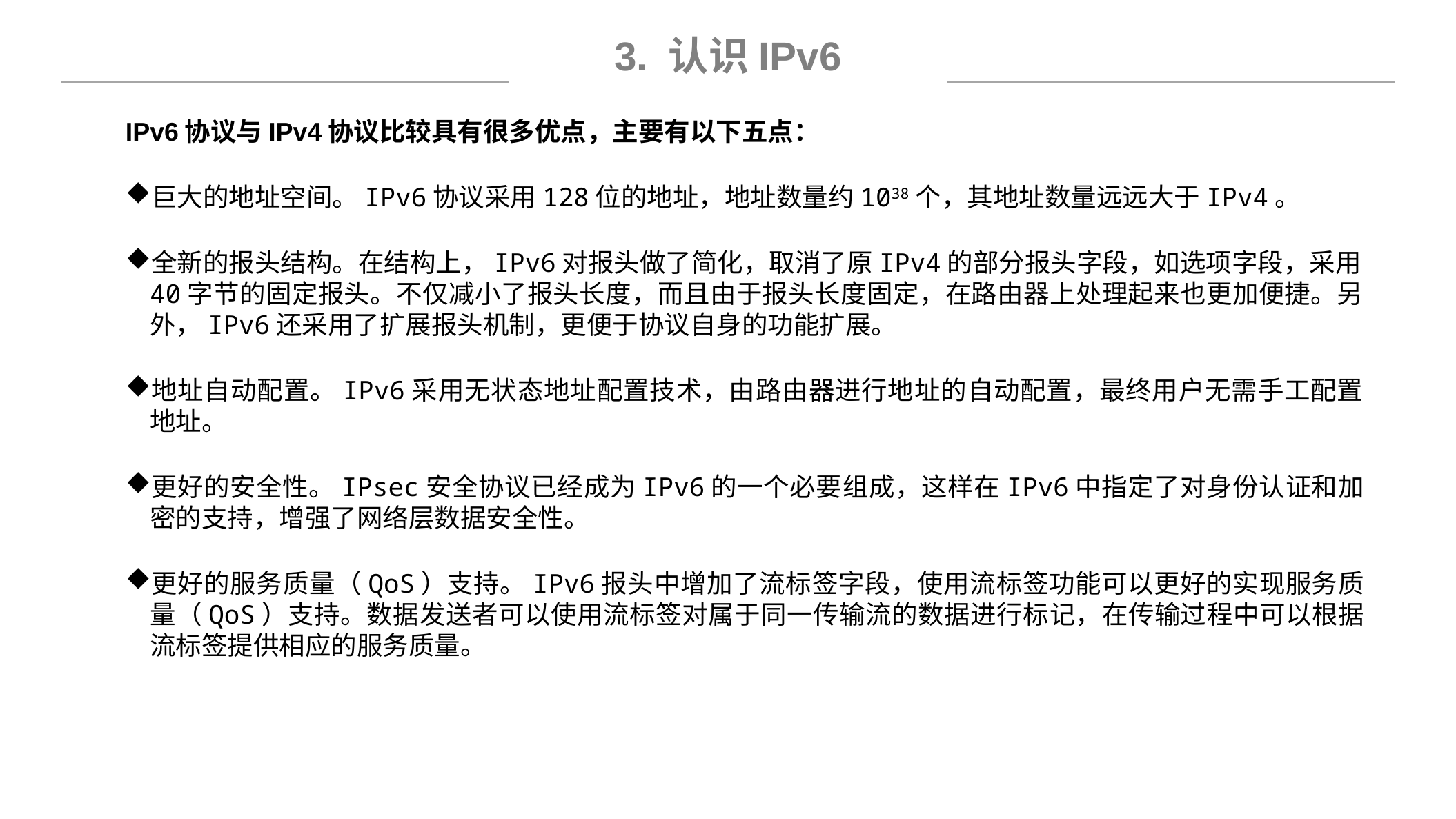

3. 认识IPv6
IPv6协议与IPv4协议比较具有很多优点，主要有以下五点：
巨大的地址空间。IPv6协议采用128位的地址，地址数量约1038个，其地址数量远远大于IPv4。
全新的报头结构。在结构上，IPv6对报头做了简化，取消了原IPv4的部分报头字段，如选项字段，采用40字节的固定报头。不仅减小了报头长度，而且由于报头长度固定，在路由器上处理起来也更加便捷。另外，IPv6还采用了扩展报头机制，更便于协议自身的功能扩展。
地址自动配置。IPv6采用无状态地址配置技术，由路由器进行地址的自动配置，最终用户无需手工配置地址。
更好的安全性。IPsec安全协议已经成为IPv6的一个必要组成，这样在IPv6中指定了对身份认证和加密的支持，增强了网络层数据安全性。
更好的服务质量（QoS）支持。IPv6报头中增加了流标签字段，使用流标签功能可以更好的实现服务质量（QoS）支持。数据发送者可以使用流标签对属于同一传输流的数据进行标记，在传输过程中可以根据流标签提供相应的服务质量。